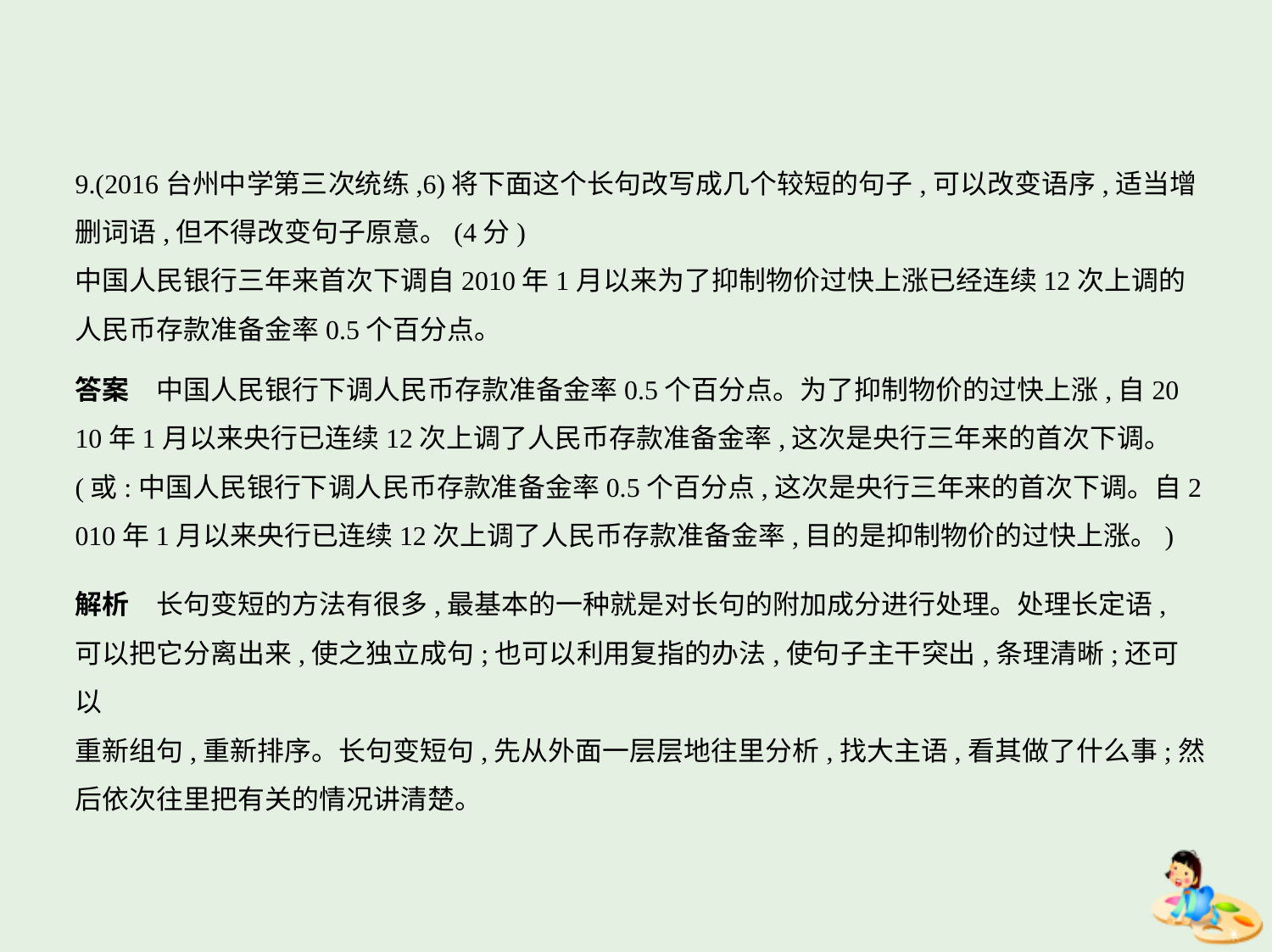

9.(2016台州中学第三次统练,6)将下面这个长句改写成几个较短的句子,可以改变语序,适当增
删词语,但不得改变句子原意。(4分)
中国人民银行三年来首次下调自2010年1月以来为了抑制物价过快上涨已经连续12次上调的
人民币存款准备金率0.5个百分点。
答案　中国人民银行下调人民币存款准备金率0.5个百分点。为了抑制物价的过快上涨,自20
10年1月以来央行已连续12次上调了人民币存款准备金率,这次是央行三年来的首次下调。
(或:中国人民银行下调人民币存款准备金率0.5个百分点,这次是央行三年来的首次下调。自2
010年1月以来央行已连续12次上调了人民币存款准备金率,目的是抑制物价的过快上涨。)
解析　长句变短的方法有很多,最基本的一种就是对长句的附加成分进行处理。处理长定语,
可以把它分离出来,使之独立成句;也可以利用复指的办法,使句子主干突出,条理清晰;还可以
重新组句,重新排序。长句变短句,先从外面一层层地往里分析,找大主语,看其做了什么事;然
后依次往里把有关的情况讲清楚。